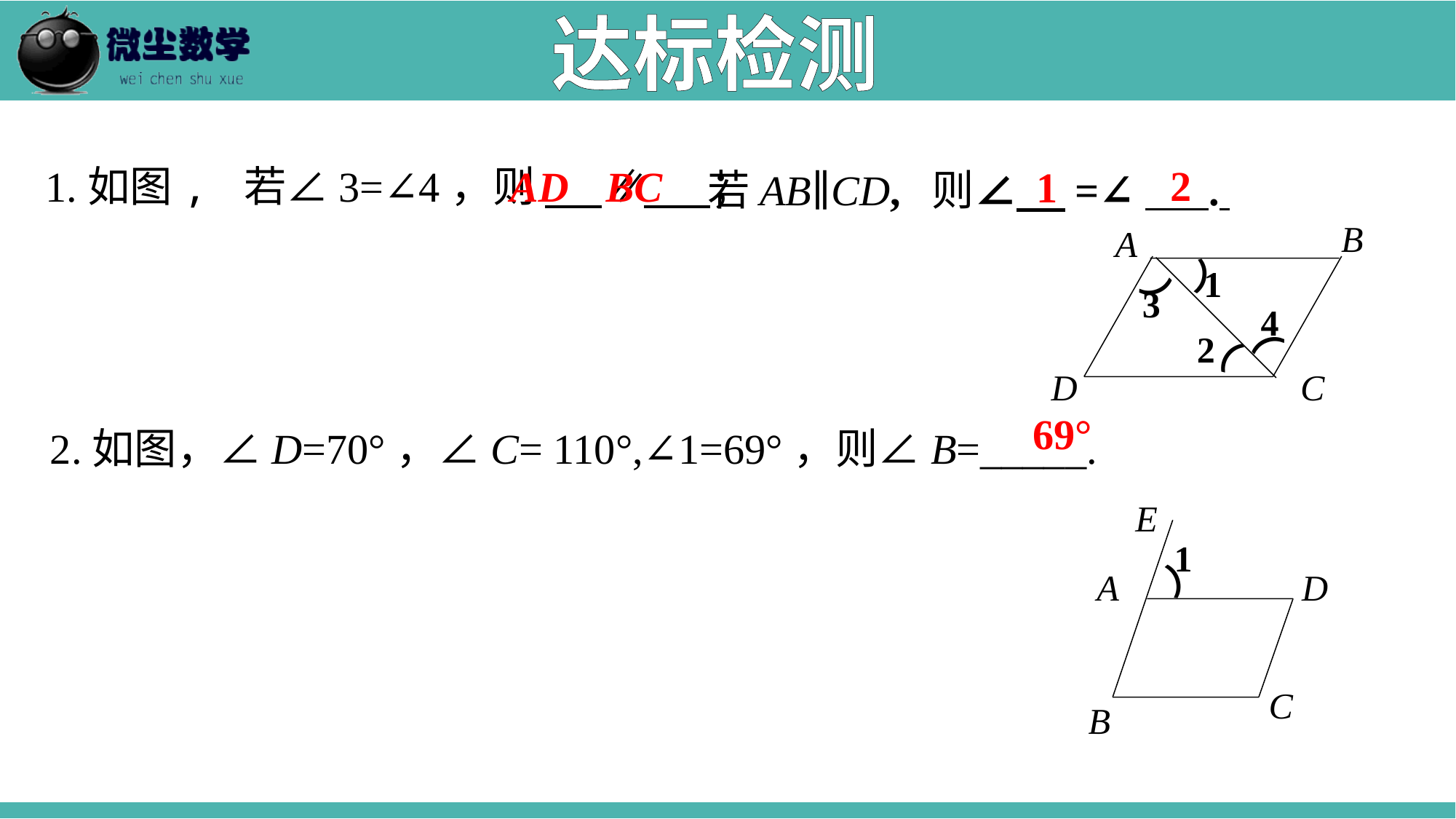

达标检测
2
AD
1.如图, 若∠3=∠4，则       ∥       ；
BC
1
若AB∥CD,  则∠     =∠       .
B
A
⌒
⌒

1

3
4
2
⌒
⌒
D
C

2.如图，∠D=70°，∠C= 110°,∠1=69°，则∠B=_____.
69°
E

1
⌒
D
A

C
B